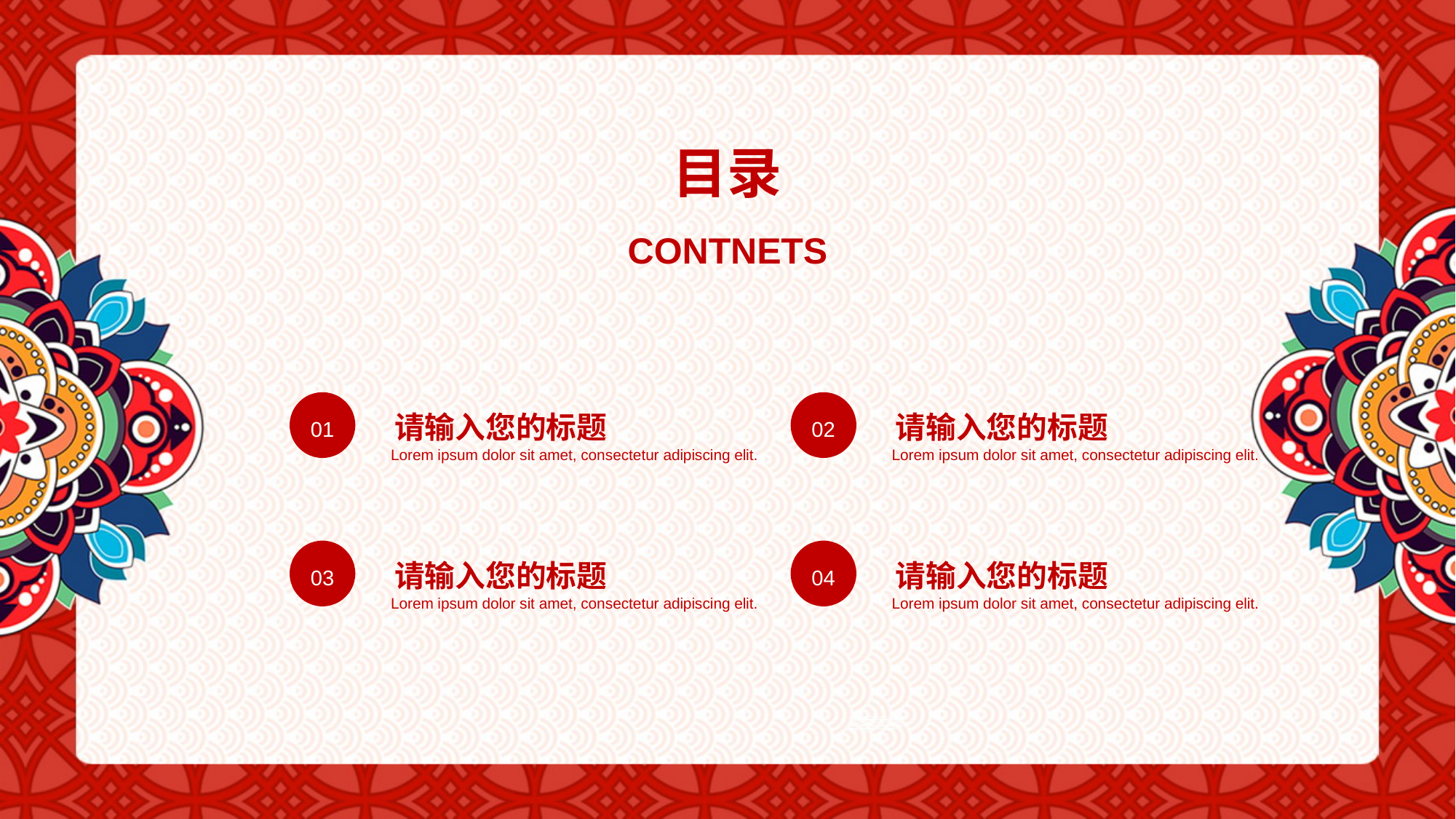

目录
CONTNETS
01
请输入您的标题
02
请输入您的标题
Lorem ipsum dolor sit amet, consectetur adipiscing elit.
Lorem ipsum dolor sit amet, consectetur adipiscing elit.
03
请输入您的标题
04
请输入您的标题
Lorem ipsum dolor sit amet, consectetur adipiscing elit.
Lorem ipsum dolor sit amet, consectetur adipiscing elit.